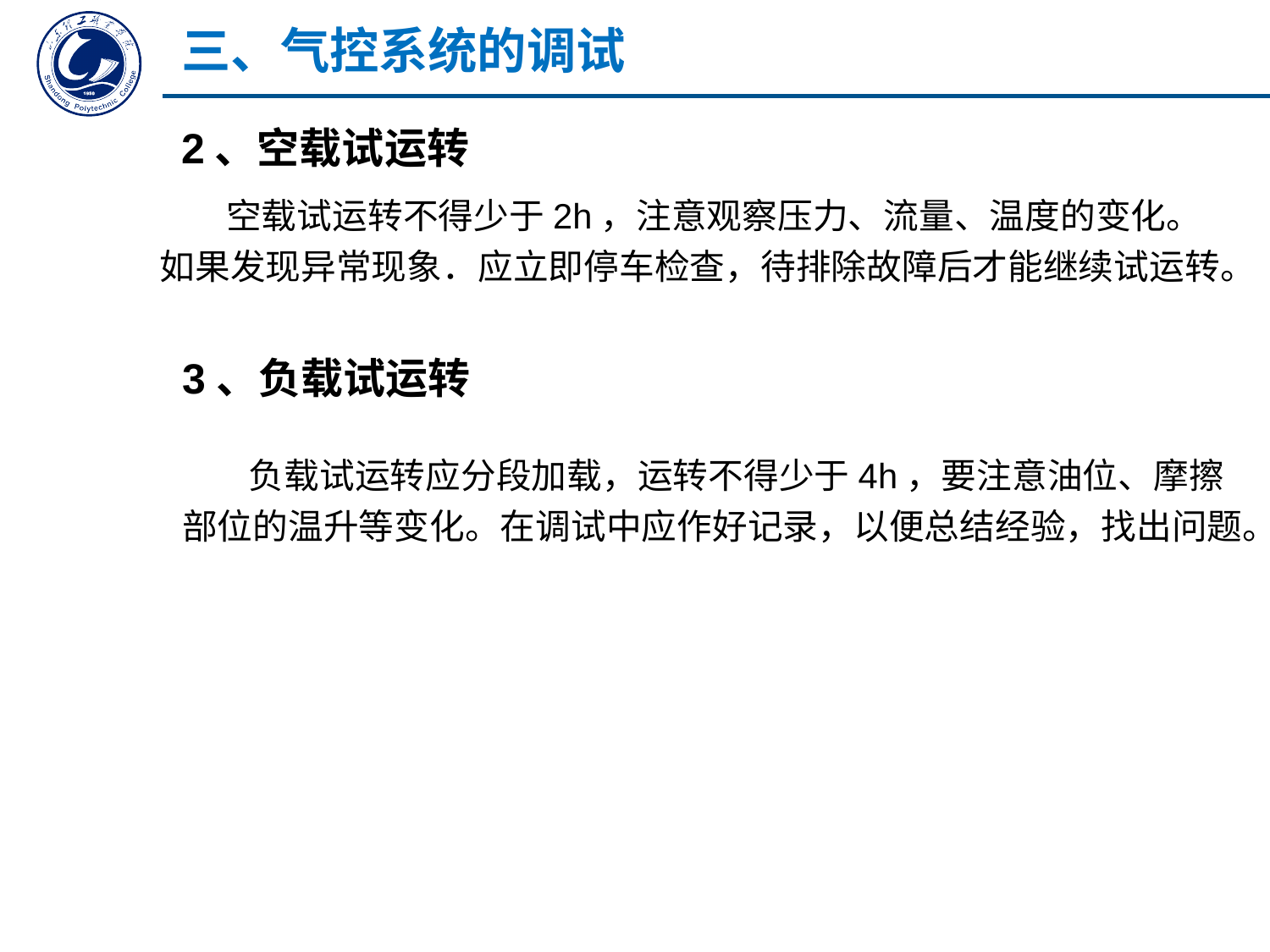

三、气控系统的调试
2、空载试运转
　    空载试运转不得少于2h，注意观察压力、流量、温度的变化。如果发现异常现象．应立即停车检查，待排除故障后才能继续试运转。

3、负载试运转
　    负载试运转应分段加载，运转不得少于4h，要注意油位、摩擦部位的温升等变化。在调试中应作好记录，以便总结经验，找出问题。